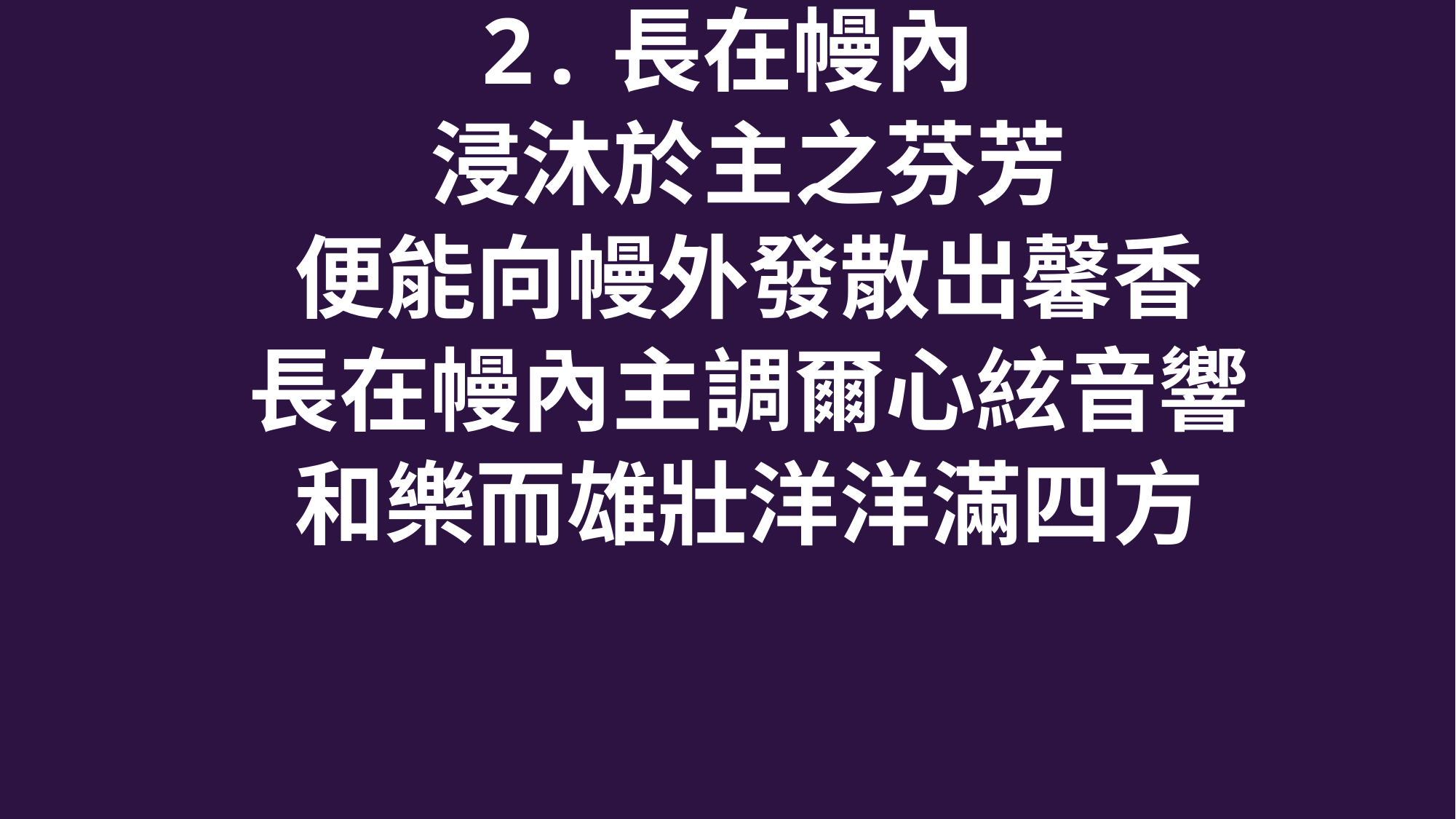

2.長在幔內
 浸沐於主之芬芳
 便能向幔外發散出馨香
 長在幔內主調爾心絃音響
 和樂而雄壯洋洋滿四方